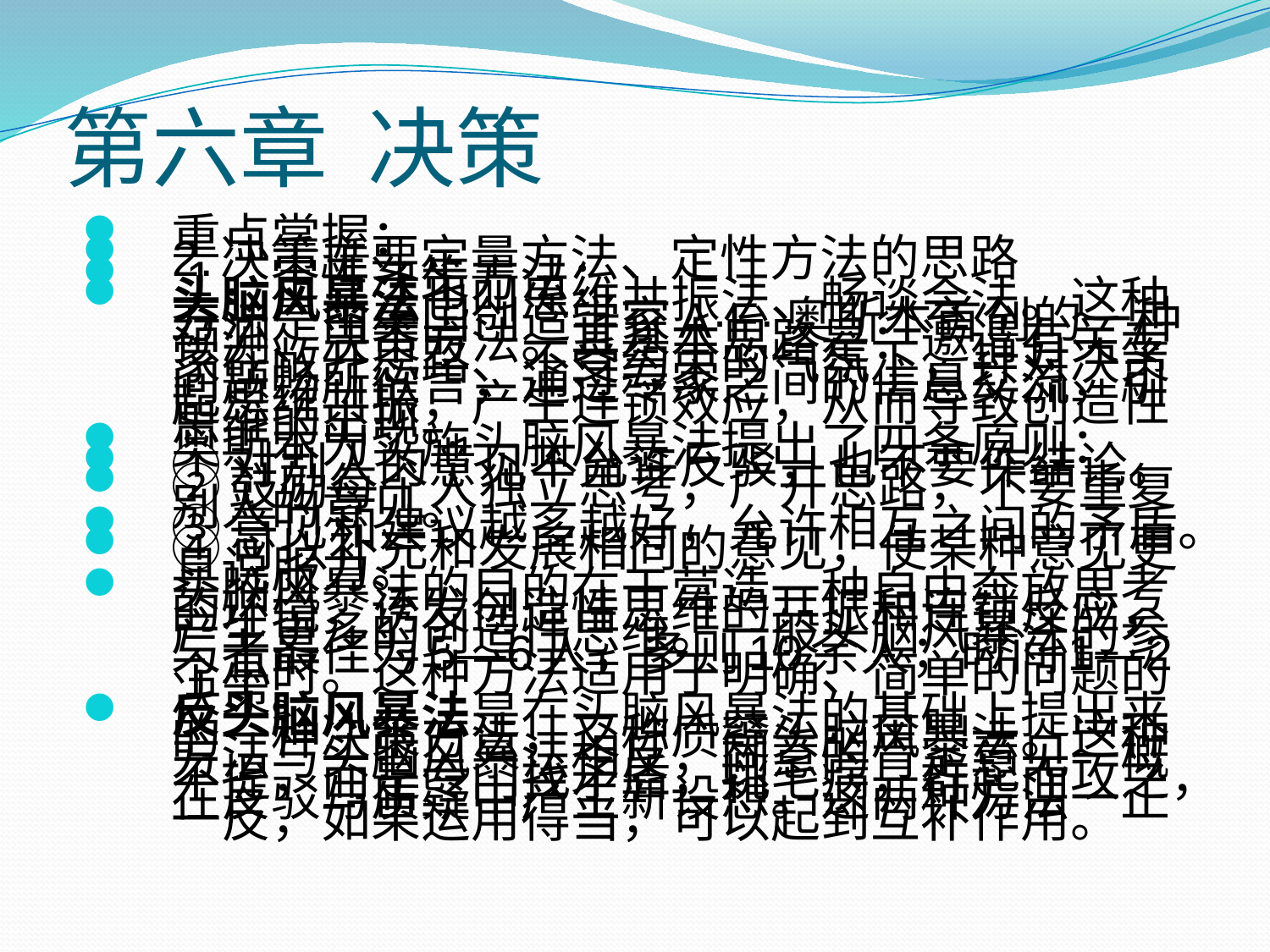

# 第六章  决策
重点掌握：
2.决策主要定量方法、定性方法的思路
 1．定性决策方法：
头脑风暴法也叫思维共振法、畅谈会法。这种方法是由美国创造学家A·F·奥斯本首创的一种预测、决策方法。其基本思路是：邀请有关专家在敞开思路、不受约束的气氛下，针对决策问题畅所欲言，通过专家之间的信息交流，引起思维共振，产生连锁效应，从而导致创造性思维的出现。
奥斯本为实施头脑风暴法提出了四条原则：
①对别人的意见不允许反驳，也不要作结论。
②鼓励每个人独立思考，广开思路，不要重复别人的意见。
③意见和建议越多越好，允许相互之间的矛盾。
④可以补充和发展相同的意见，使某种意见更具说服力。
头脑风暴法的目的在于营造一种自由奔放思考的环境，诱发创造性思维的共振和连锁反应，产生更多的创造性思维。一般头脑风暴法的参与者最佳为5—6人，多则10余人；时间1—2个小时。这种方法适用于明确、简单的问题的决策。
反头脑风暴法是在头脑风暴法的基础上提出来的一种决策方法，又称质疑头脑风暴法。这种方法与头脑风暴法相反，同意的肯定意见一概不提，而是专门找矛盾，挑毛病，群起而攻之，在反驳与质疑中产生新设想。这两种方法一正一反，如果运用得当，可以起到互补作用。